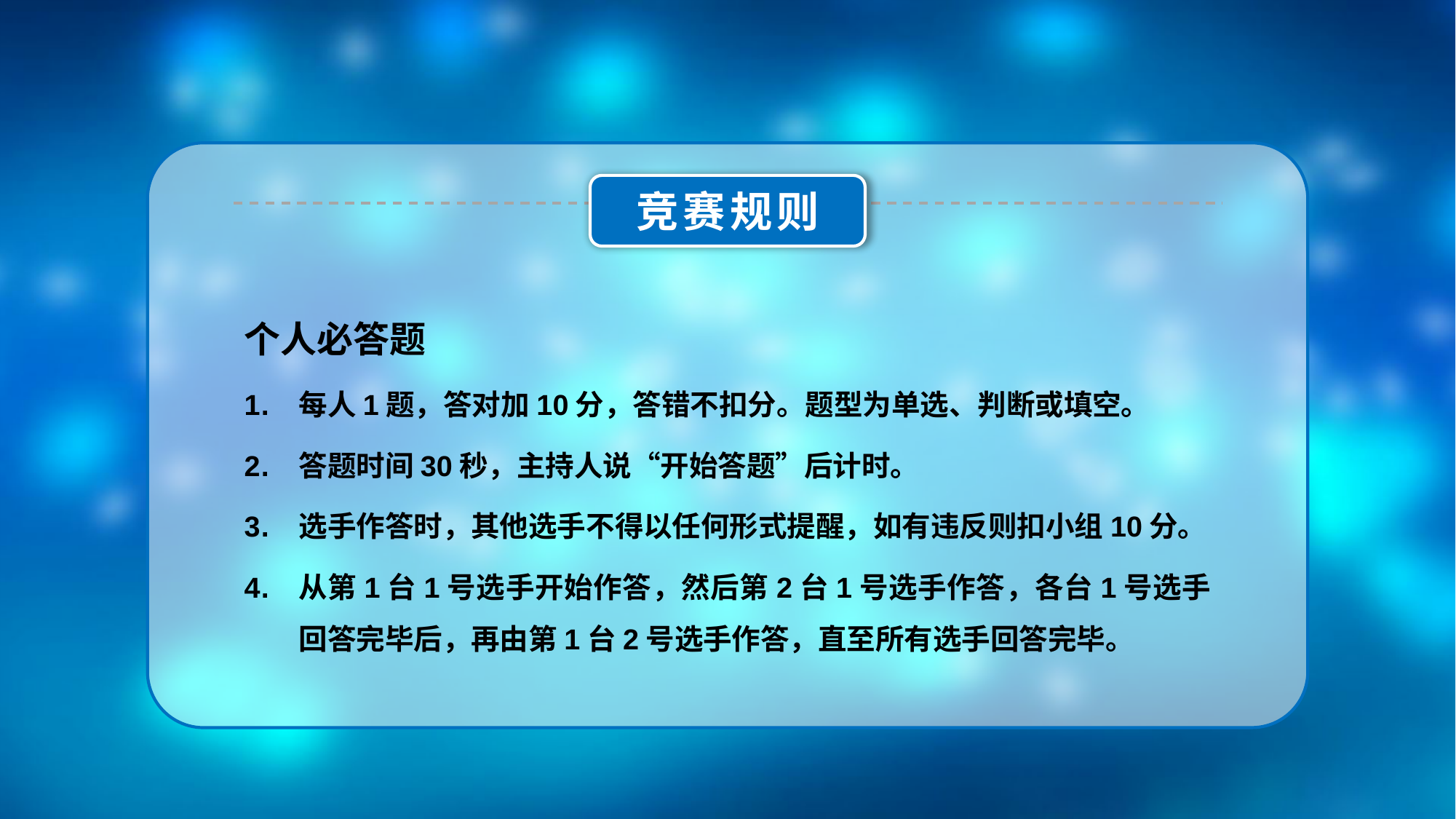

竞赛规则
个人必答题
每人1题，答对加10分，答错不扣分。题型为单选、判断或填空。
答题时间30秒，主持人说“开始答题”后计时。
选手作答时，其他选手不得以任何形式提醒，如有违反则扣小组10分。
从第1台1号选手开始作答，然后第2台1号选手作答，各台1号选手回答完毕后，再由第1台2号选手作答，直至所有选手回答完毕。